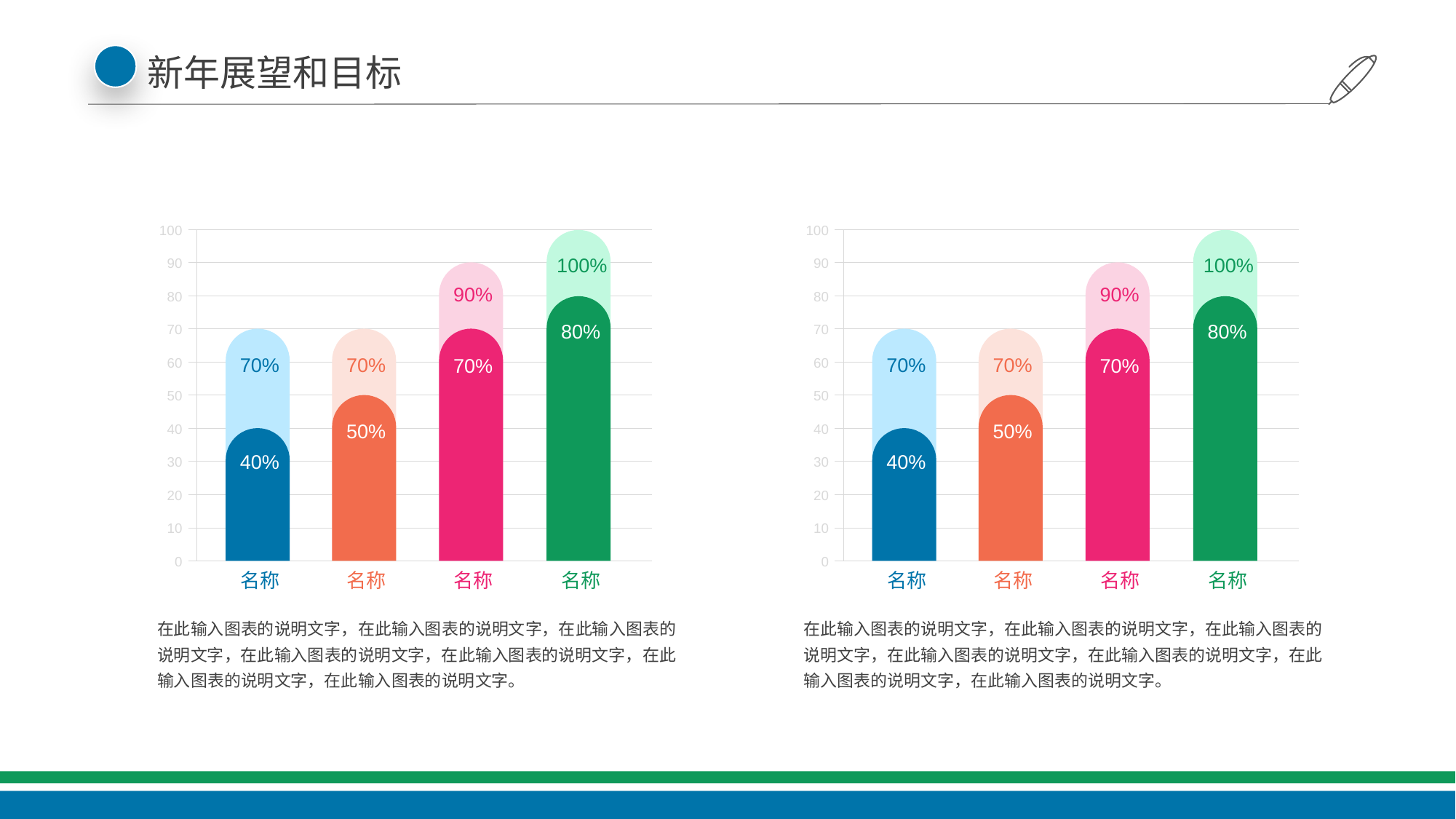

新年展望和目标

100
90
80
70
60
50
40
30
20
10
0
100
90
80
70
60
50
40
30
20
10
0

100%
100%

90%
90%

80%
80%

70%
70%
70%
70%
70%
70%

50%
50%

40%
40%
名称
名称
名称
名称
名称
名称
名称
名称
在此输入图表的说明文字，在此输入图表的说明文字，在此输入图表的说明文字，在此输入图表的说明文字，在此输入图表的说明文字，在此输入图表的说明文字，在此输入图表的说明文字。
在此输入图表的说明文字，在此输入图表的说明文字，在此输入图表的说明文字，在此输入图表的说明文字，在此输入图表的说明文字，在此输入图表的说明文字，在此输入图表的说明文字。